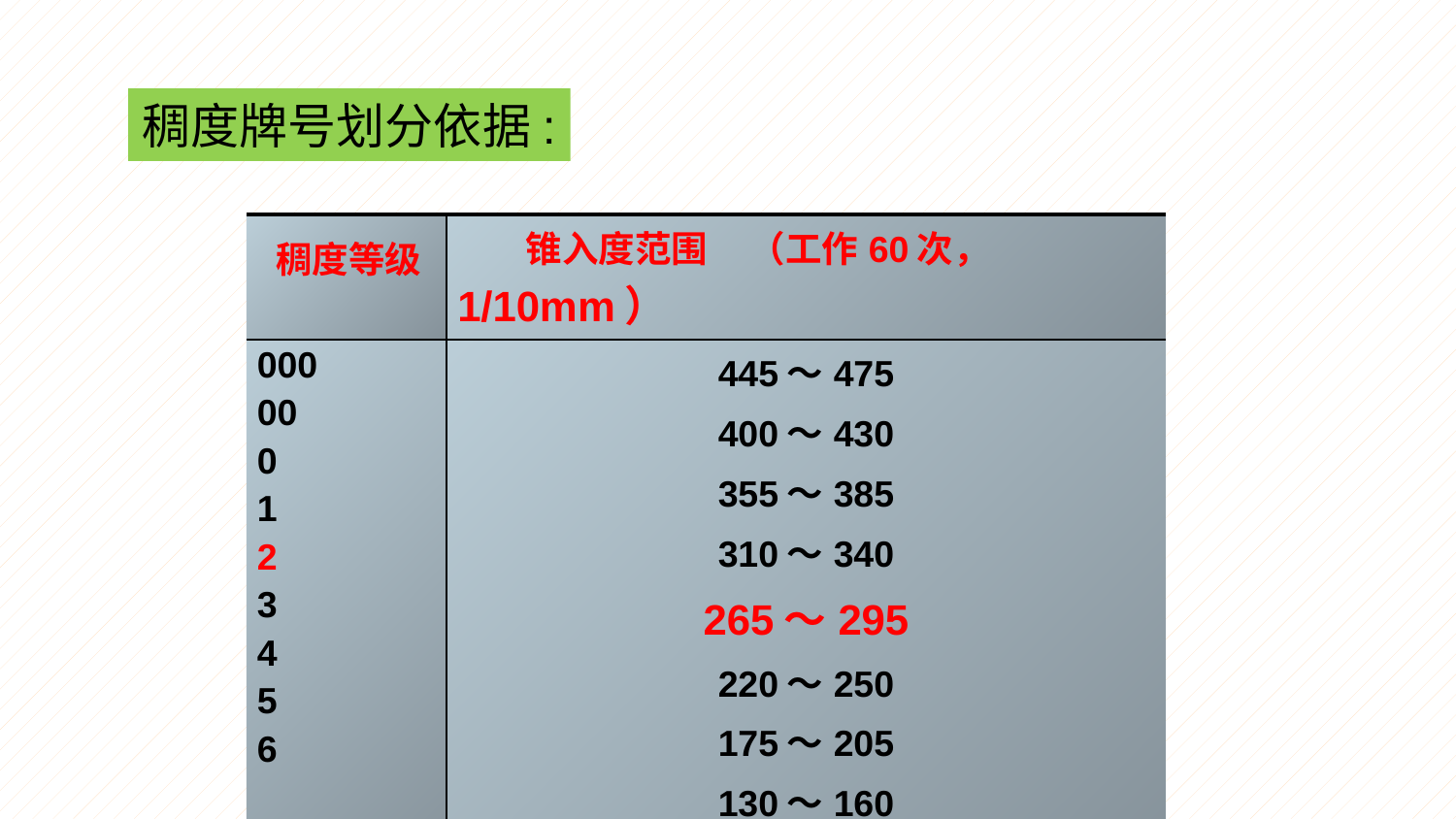

稠度牌号划分依据:
| 稠度等级 | 锥入度范围 （工作60次， 1/10mm） |
| --- | --- |
| 000 00 0 1 2 3 4 5 6 | 445～475 400～430 355～385 310～340 265～295 220～250 175～205 130～160 85～115 |